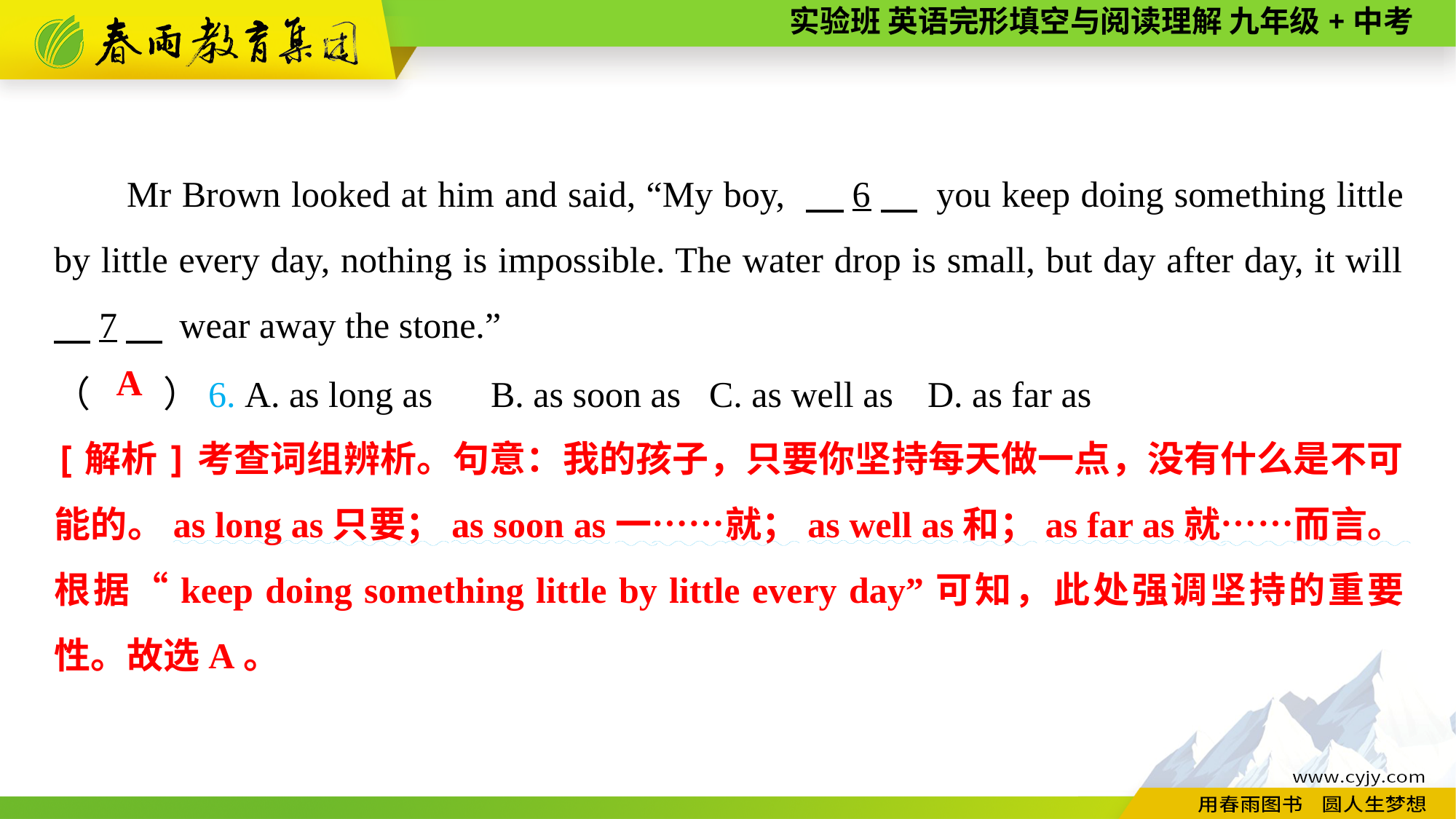

Mr Brown looked at him and said, “My boy, 　6　 you keep doing something little by little every day, nothing is impossible. The water drop is small, but day after day, it will 　7　 wear away the stone.”
（　　）6. A. as long as	B. as soon as	C. as well as	D. as far as
A
[解析]考查词组辨析。句意：我的孩子，只要你坚持每天做一点，没有什么是不可能的。as long as只要；as soon as一……就；as well as和；as far as就……而言。根据“keep doing something little by little every day”可知，此处强调坚持的重要性。故选A。